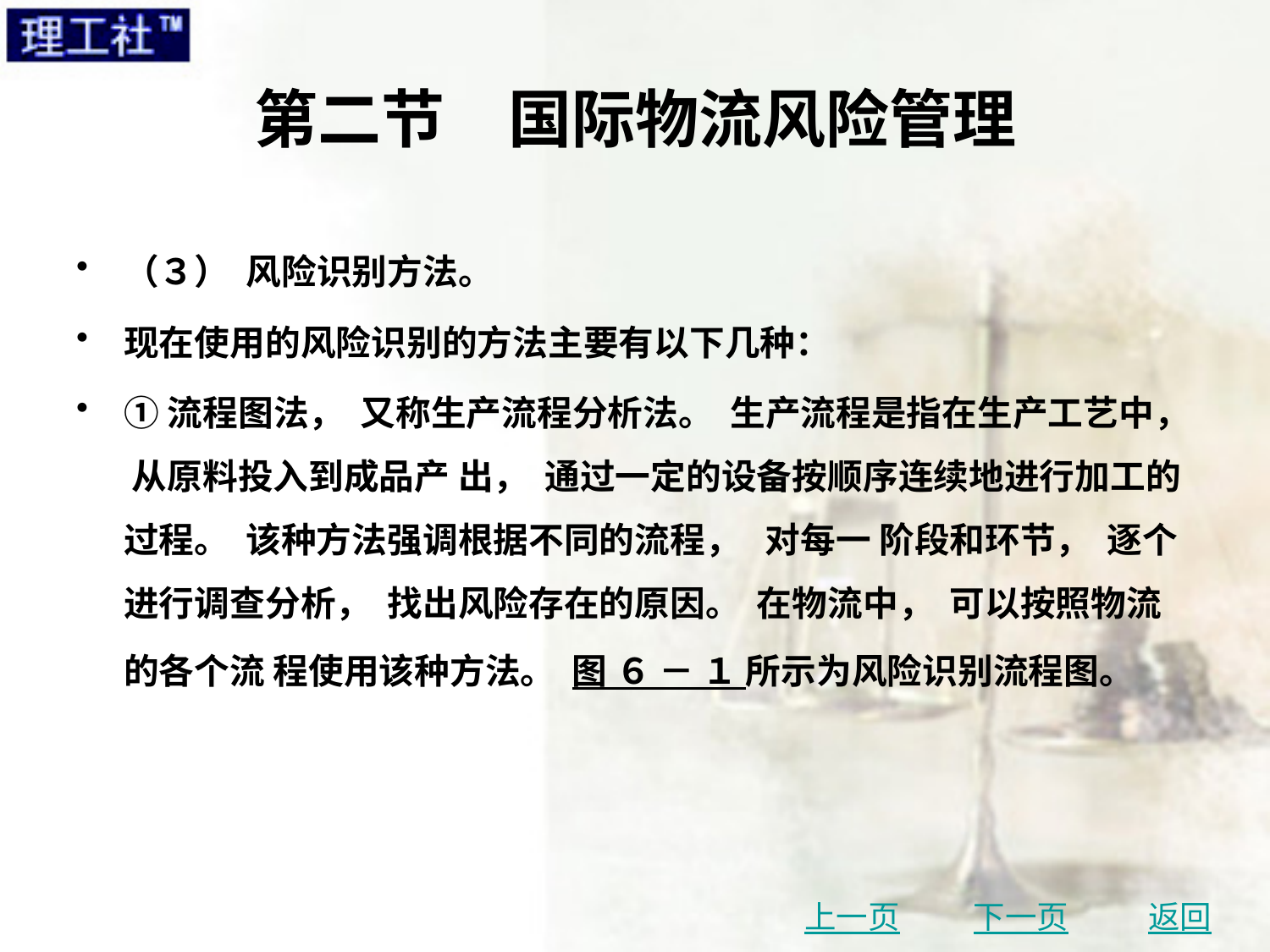

# 第二节　国际物流风险管理
（３）  风险识别方法。
现在使用的风险识别的方法主要有以下几种：
①流程图法，  又称生产流程分析法。  生产流程是指在生产工艺中，  从原料投入到成品产 出，  通过一定的设备按顺序连续地进行加工的过程。  该种方法强调根据不同的流程，   对每一 阶段和环节，  逐个进行调查分析，  找出风险存在的原因。  在物流中，  可以按照物流的各个流 程使用该种方法。  图 ６ － １ 所示为风险识别流程图。

上一页
下一页
返回